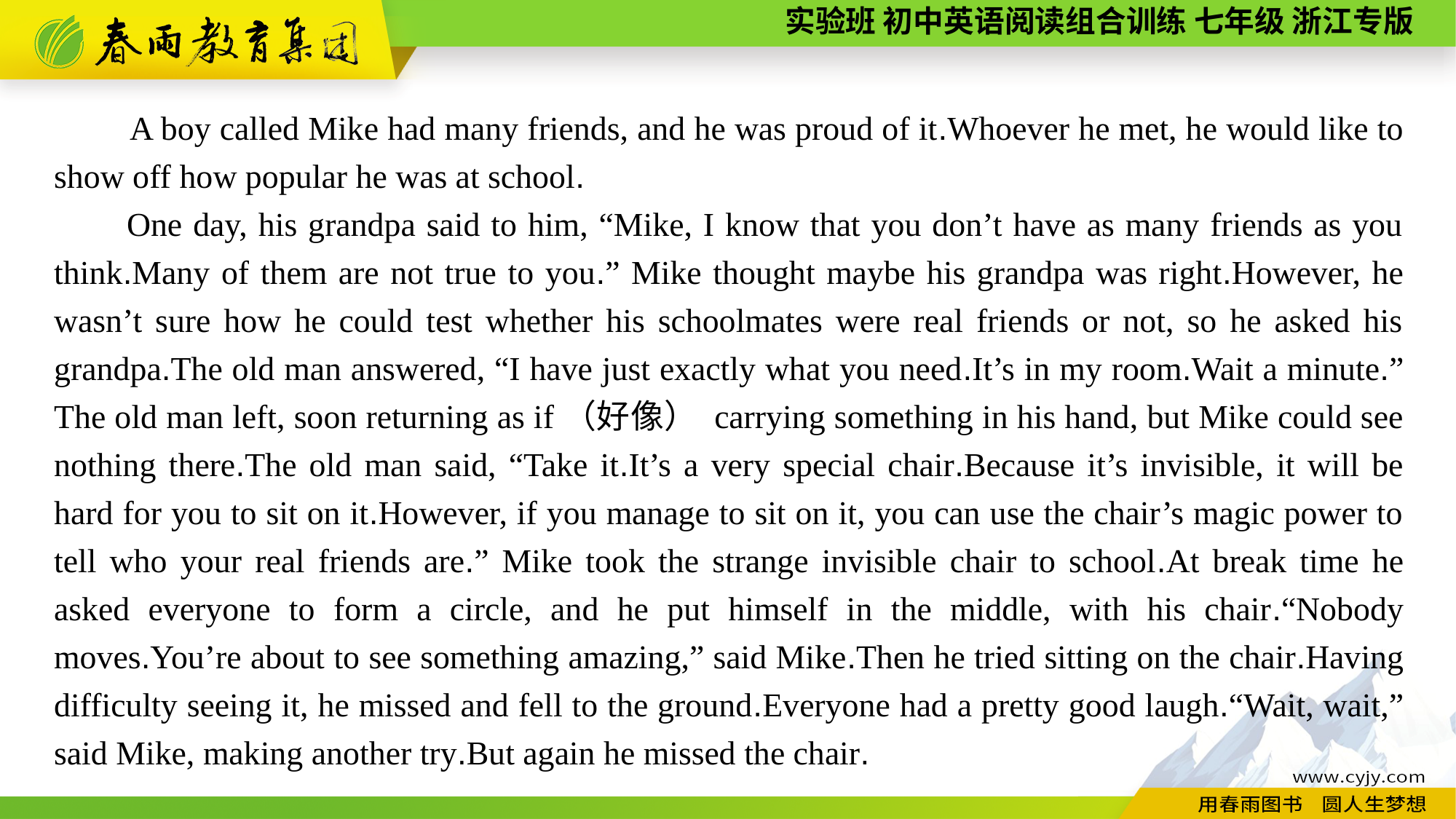

A boy called Mike had many friends, and he was proud of it.Whoever he met, he would like to show off how popular he was at school.
One day, his grandpa said to him, “Mike, I know that you don’t have as many friends as you think.Many of them are not true to you.” Mike thought maybe his grandpa was right.However, he wasn’t sure how he could test whether his schoolmates were real friends or not, so he asked his grandpa.The old man answered, “I have just exactly what you need.It’s in my room.Wait a minute.” The old man left, soon returning as if（好像） carrying something in his hand, but Mike could see nothing there.The old man said, “Take it.It’s a very special chair.Because it’s invisible, it will be hard for you to sit on it.However, if you manage to sit on it, you can use the chair’s magic power to tell who your real friends are.” Mike took the strange invisible chair to school.At break time he asked everyone to form a circle, and he put himself in the middle, with his chair.“Nobody moves.You’re about to see something amazing,” said Mike.Then he tried sitting on the chair.Having difficulty seeing it, he missed and fell to the ground.Everyone had a pretty good laugh.“Wait, wait,” said Mike, making another try.But again he missed the chair.